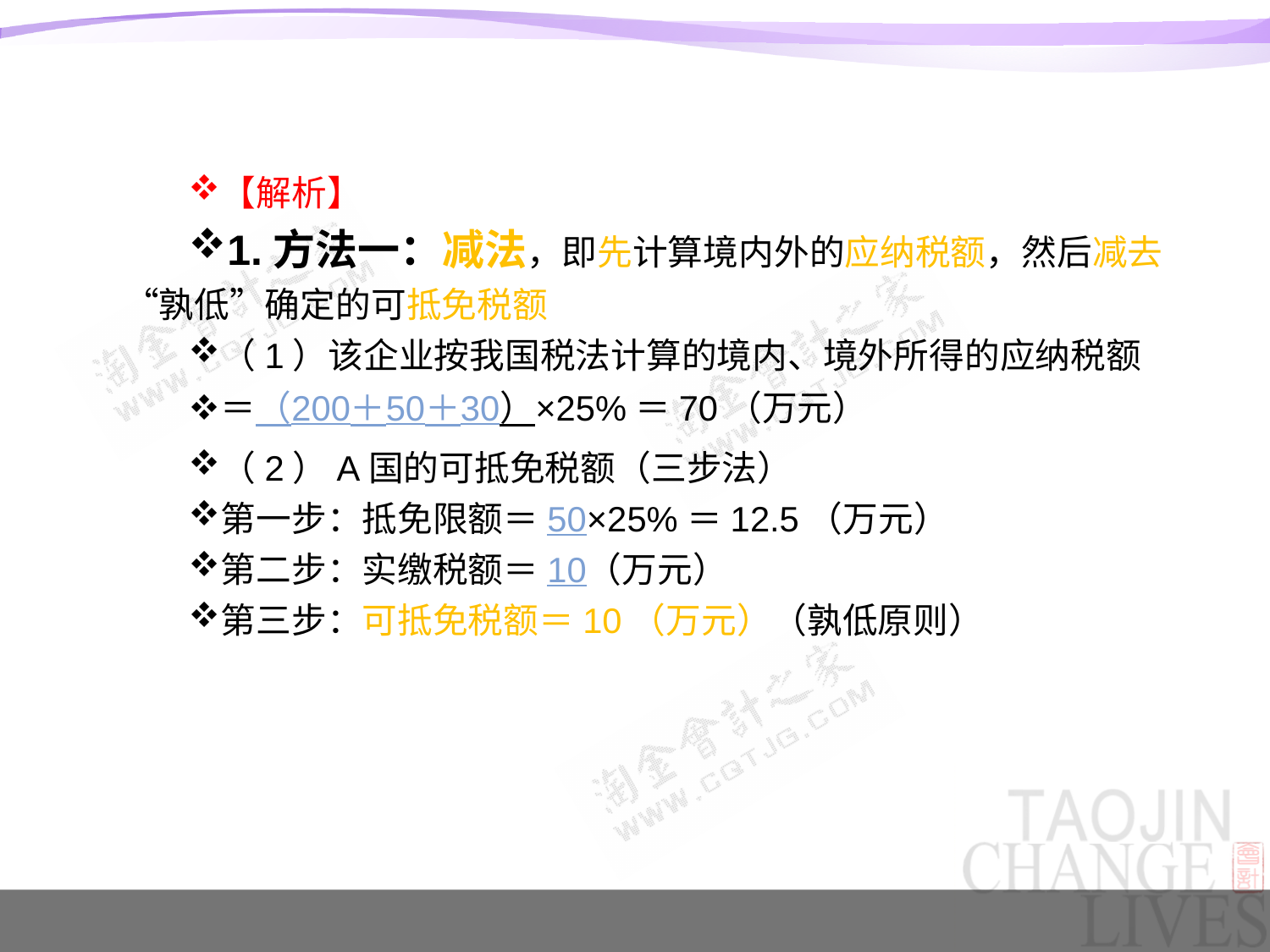

#
【解析】
1.方法一：减法，即先计算境内外的应纳税额，然后减去“孰低”确定的可抵免税额
（1）该企业按我国税法计算的境内、境外所得的应纳税额
＝（200＋50＋30）×25%＝70（万元）
（2）A国的可抵免税额（三步法）
第一步：抵免限额＝50×25%＝12.5（万元）
第二步：实缴税额＝10（万元）
第三步：可抵免税额＝10（万元）（孰低原则）